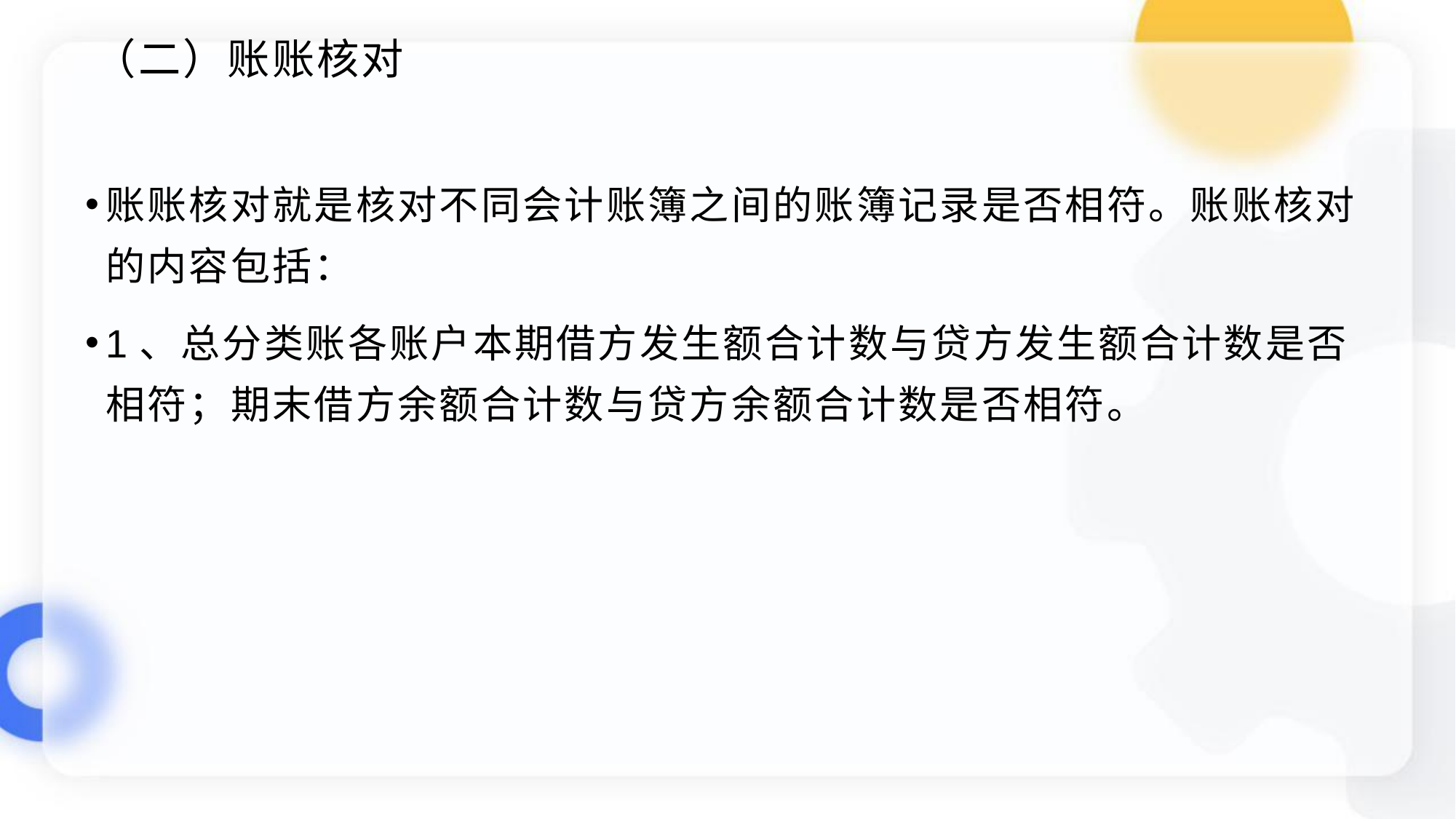

# （二）账账核对
账账核对就是核对不同会计账簿之间的账簿记录是否相符。账账核对的内容包括：
1、总分类账各账户本期借方发生额合计数与贷方发生额合计数是否相符；期末借方余额合计数与贷方余额合计数是否相符。